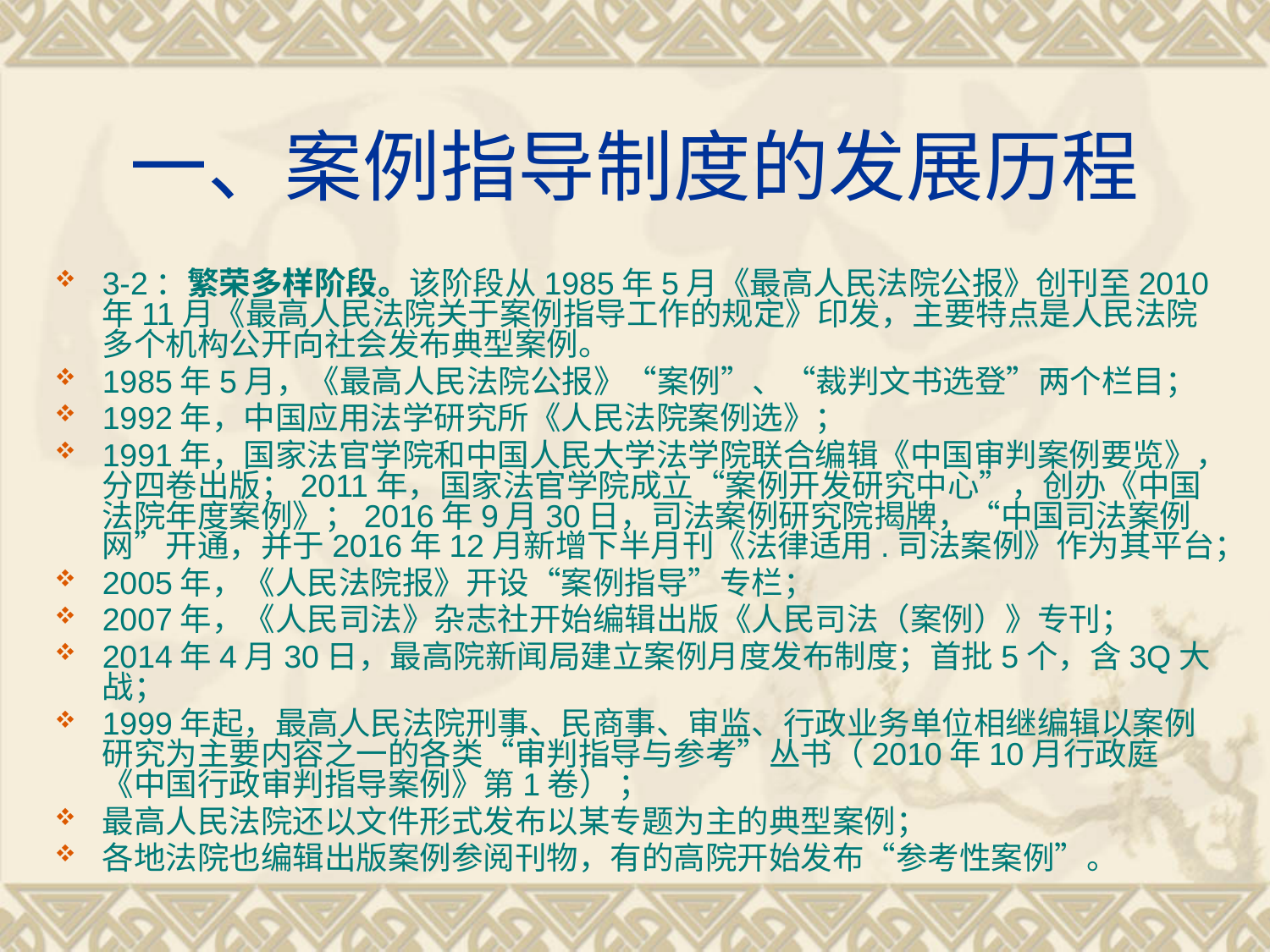

# 一、案例指导制度的发展历程
3-2：繁荣多样阶段。该阶段从1985年5月《最高人民法院公报》创刊至2010年11月《最高人民法院关于案例指导工作的规定》印发，主要特点是人民法院多个机构公开向社会发布典型案例。
1985年5月，《最高人民法院公报》“案例”、“裁判文书选登”两个栏目；
1992年，中国应用法学研究所《人民法院案例选》；
1991年，国家法官学院和中国人民大学法学院联合编辑《中国审判案例要览》，分四卷出版；2011年，国家法官学院成立“案例开发研究中心”，创办《中国法院年度案例》；2016年9月30日，司法案例研究院揭牌，“中国司法案例网”开通，并于2016年12月新增下半月刊《法律适用.司法案例》作为其平台；
2005年，《人民法院报》开设“案例指导”专栏；
2007年，《人民司法》杂志社开始编辑出版《人民司法（案例）》专刊；
2014年4月30日，最高院新闻局建立案例月度发布制度；首批5个，含3Q大战；
1999年起，最高人民法院刑事、民商事、审监、行政业务单位相继编辑以案例研究为主要内容之一的各类“审判指导与参考”丛书（2010年10月行政庭《中国行政审判指导案例》第1卷） ；
最高人民法院还以文件形式发布以某专题为主的典型案例；
各地法院也编辑出版案例参阅刊物，有的高院开始发布“参考性案例”。